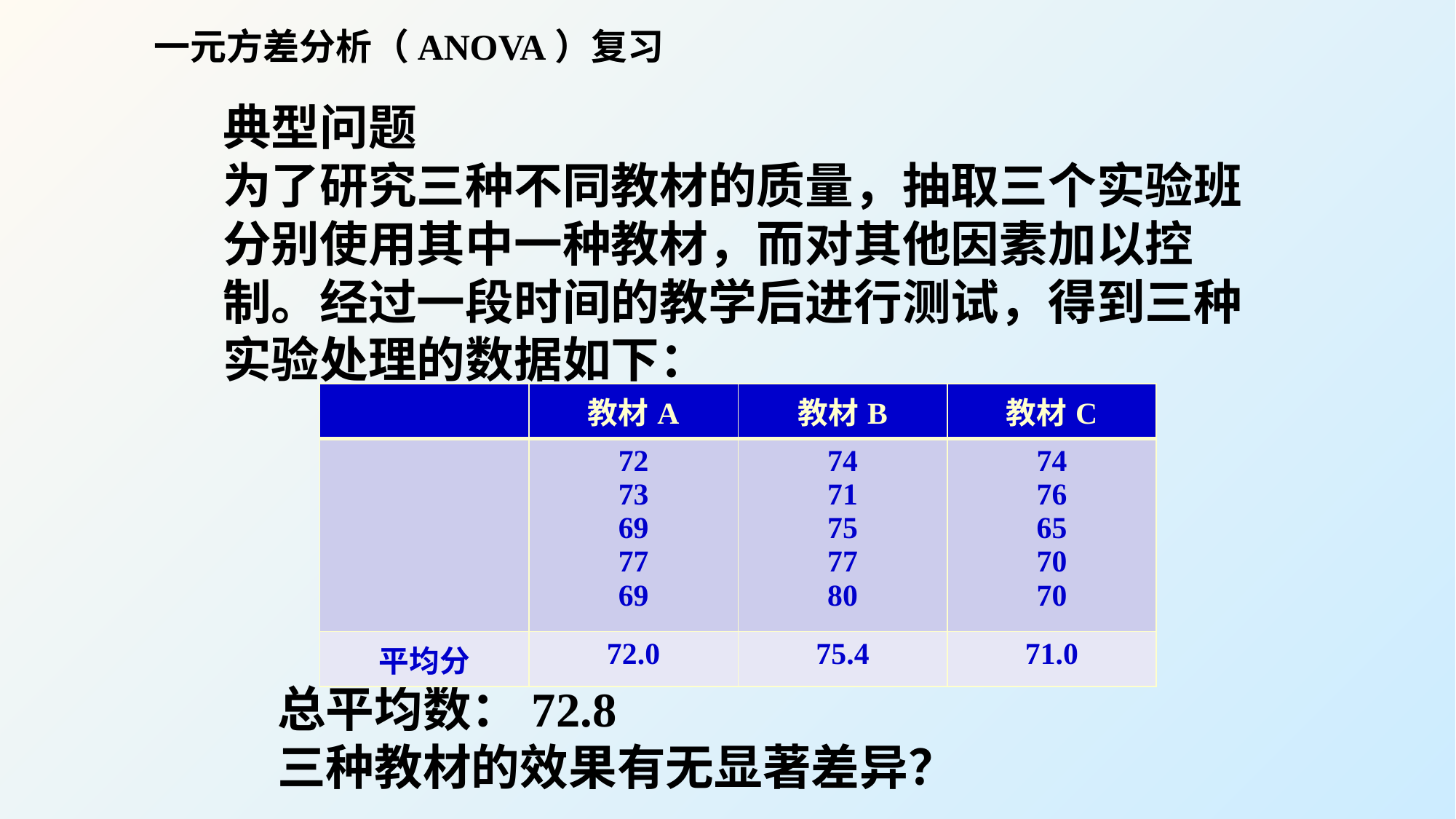

一元方差分析（ANOVA）复习
典型问题
为了研究三种不同教材的质量，抽取三个实验班分别使用其中一种教材，而对其他因素加以控制。经过一段时间的教学后进行测试，得到三种实验处理的数据如下：

总平均数：72.8
三种教材的效果有无显著差异？
|  | 教材A | 教材B | 教材C |
| --- | --- | --- | --- |
|  | 72 73 69 77 69 | 74 71 75 77 80 | 74 76 65 70 70 |
| 平均分 | 72.0 | 75.4 | 71.0 |